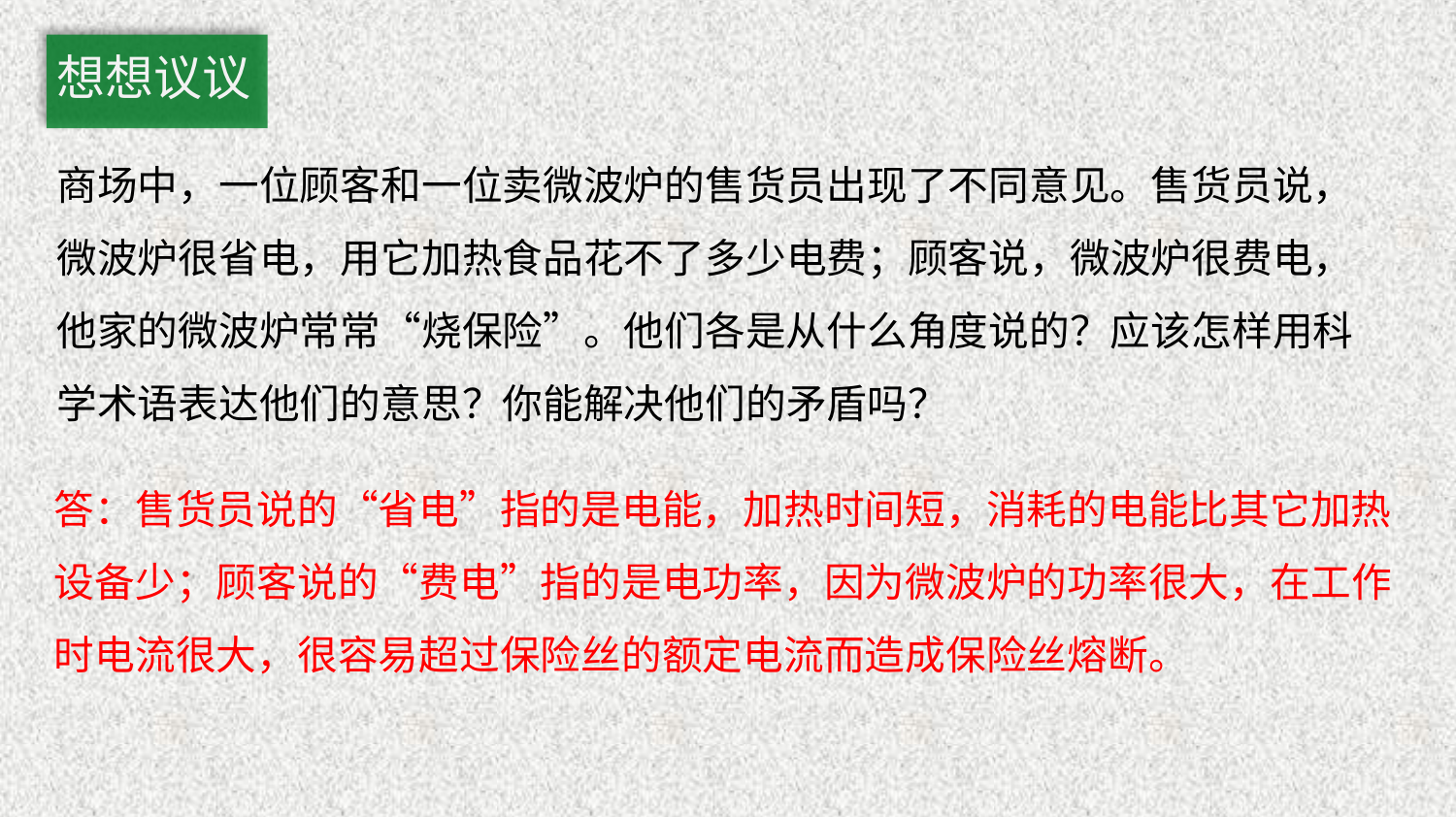

想想议议
商场中，一位顾客和一位卖微波炉的售货员出现了不同意见。售货员说，微波炉很省电，用它加热食品花不了多少电费；顾客说，微波炉很费电，他家的微波炉常常“烧保险”。他们各是从什么角度说的？应该怎样用科学术语表达他们的意思？你能解决他们的矛盾吗？
答：售货员说的“省电”指的是电能，加热时间短，消耗的电能比其它加热设备少；顾客说的“费电”指的是电功率，因为微波炉的功率很大，在工作时电流很大，很容易超过保险丝的额定电流而造成保险丝熔断。